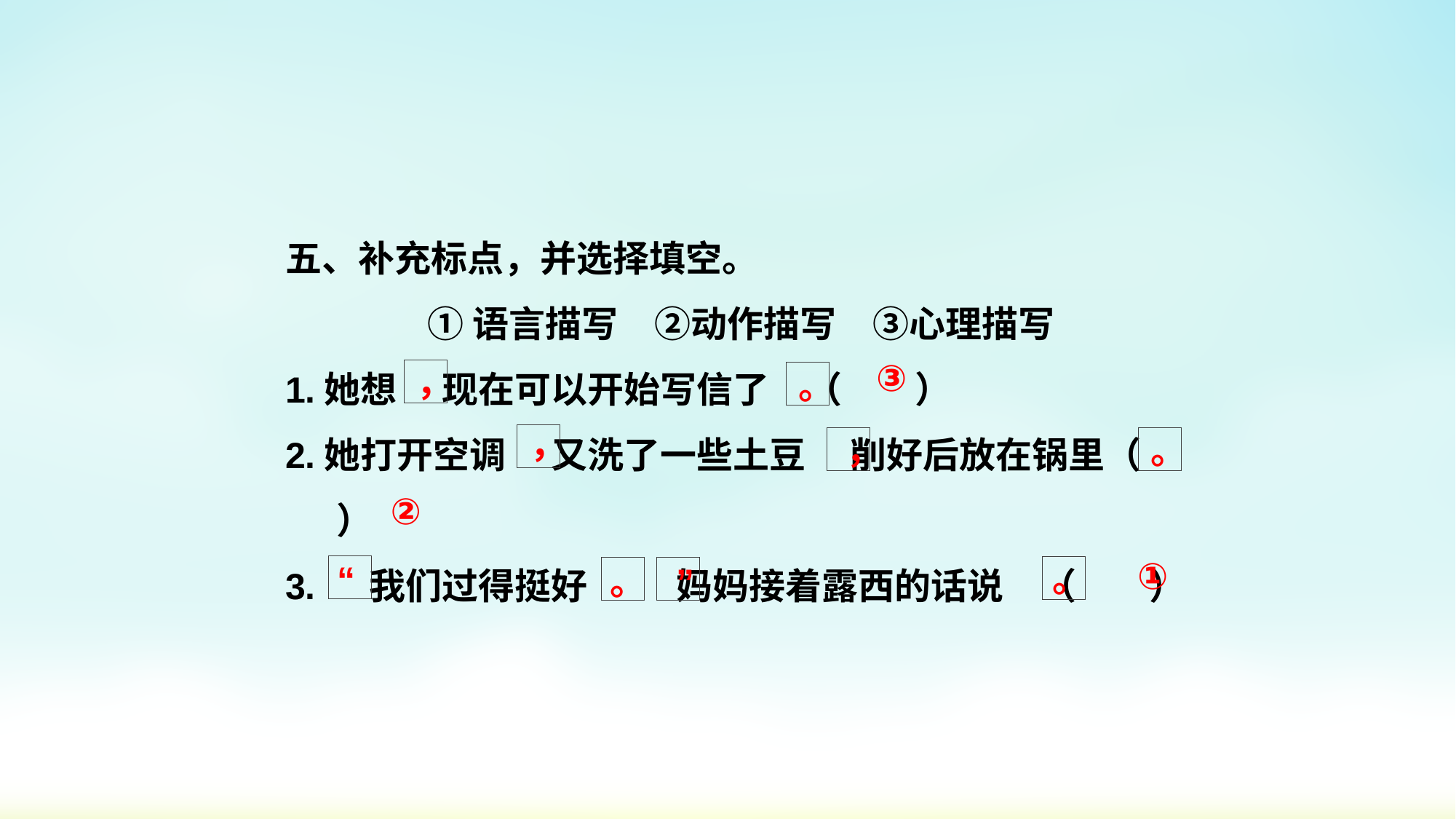

五、补充标点，并选择填空。
①语言描写　②动作描写　③心理描写
1.她想　 现在可以开始写信了　（　　）
2.她打开空调　 又洗了一些土豆　 削好后放在锅里（　  ）
3.　 我们过得挺好　　  妈妈接着露西的话说　（　　）
③
，
。

，
，
。

②
①
。
“
。
”